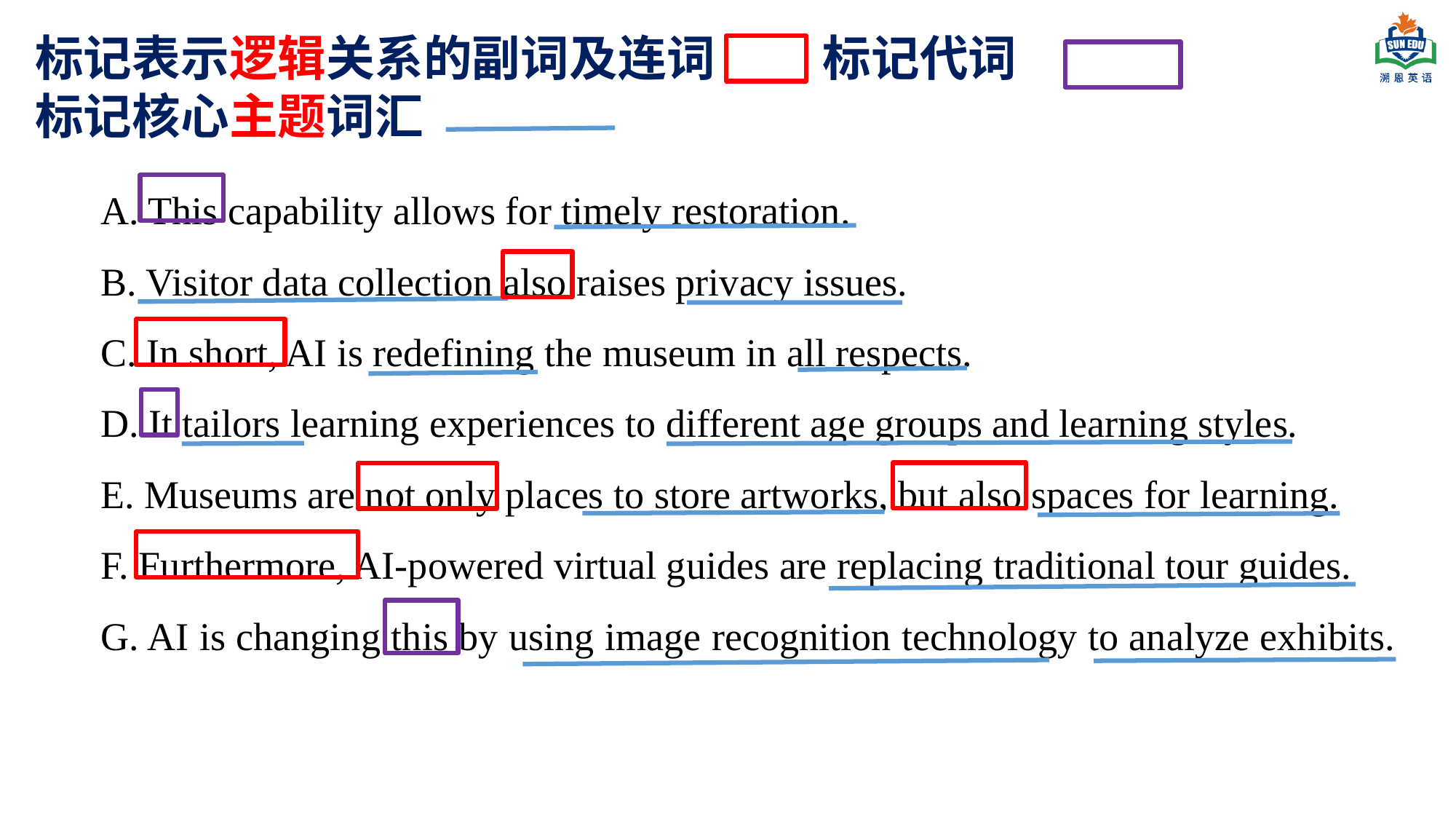

标记表示逻辑关系的副词及连词        标记代词
标记核心主题词汇

A. This capability allows for timely restoration.
B. Visitor data collection also raises privacy issues.
C. In short, AI is redefining the museum in all respects.
D. It tailors learning experiences to different age groups and learning styles.
E. Museums are not only places to store artworks, but also spaces for learning.
F. Furthermore, AI-powered virtual guides are replacing traditional tour guides.
G. AI is changing this by using image recognition technology to analyze exhibits.